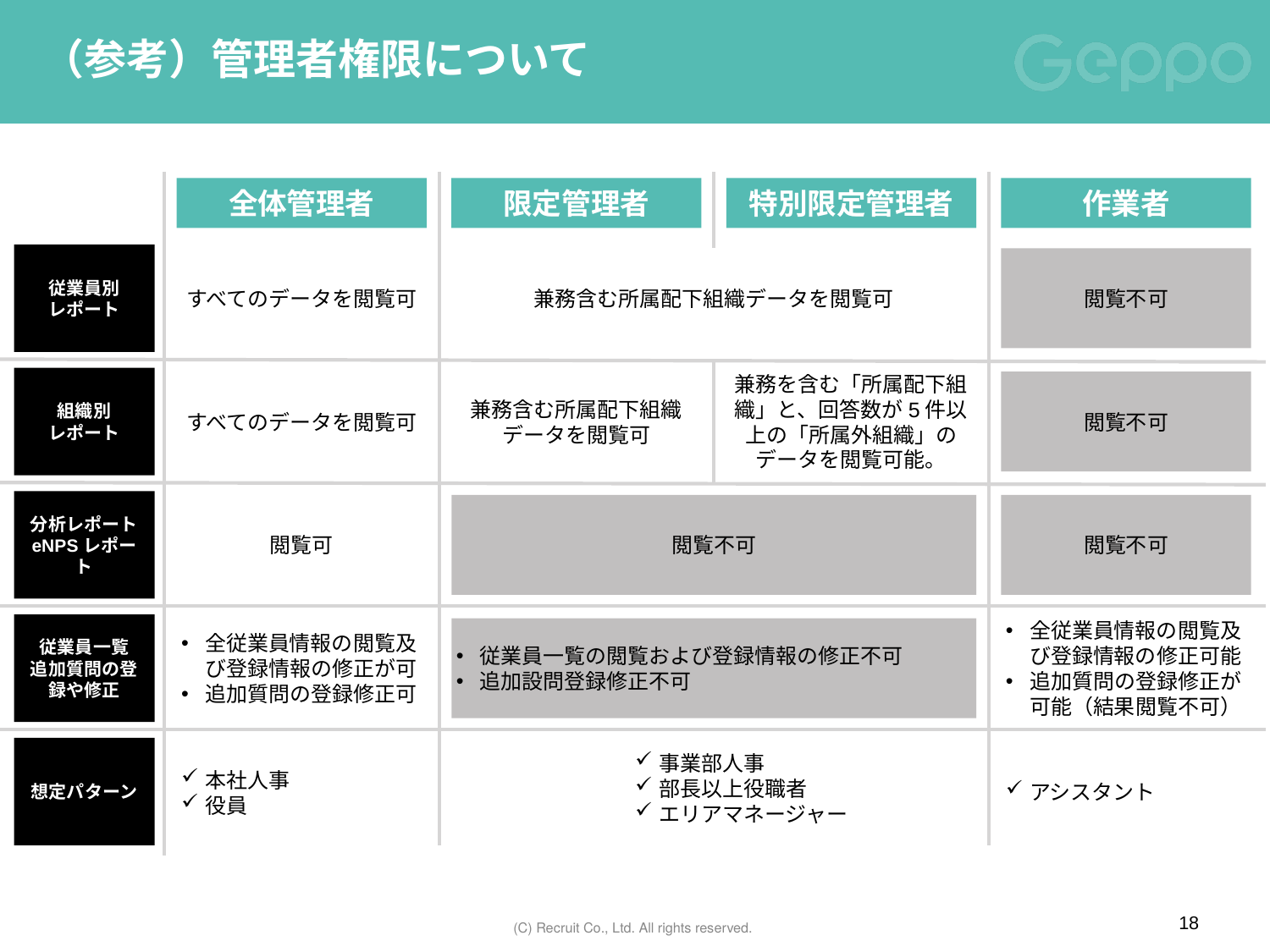

# （参考）管理者権限について
全体管理者
限定管理者
特別限定管理者
作業者
従業員別
レポート
すべてのデータを閲覧可
兼務含む所属配下組織データを閲覧可
閲覧不可
組織別
レポート
すべてのデータを閲覧可
兼務含む所属配下組織データを閲覧可
兼務を含む「所属配下組織」と、回答数が5件以上の「所属外組織」のデータを閲覧可能。
閲覧不可
分析レポート
eNPSレポート
閲覧可
閲覧不可
閲覧不可
従業員一覧
追加質問の登録や修正
全従業員情報の閲覧及び登録情報の修正が可
追加質問の登録修正可
従業員一覧の閲覧および登録情報の修正不可
追加設問登録修正不可
全従業員情報の閲覧及び登録情報の修正可能
追加質問の登録修正が可能（結果閲覧不可）
想定パターン
事業部人事
部長以上役職者
エリアマネージャー
アシスタント
本社人事
役員
18